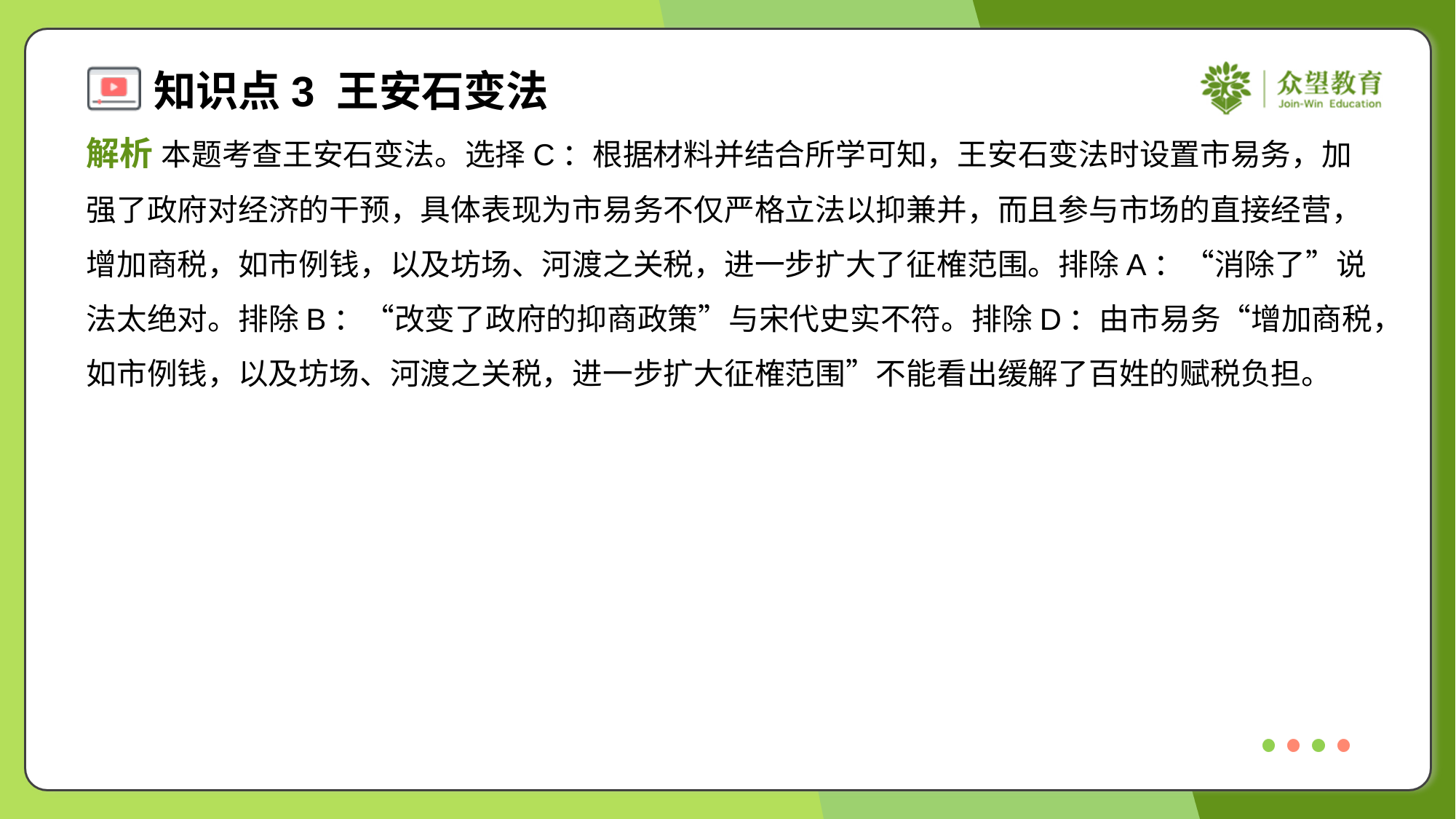

解析 本题考查王安石变法。选择C：根据材料并结合所学可知，王安石变法时设置市易务，加
强了政府对经济的干预，具体表现为市易务不仅严格立法以抑兼并，而且参与市场的直接经营，
增加商税，如市例钱，以及坊场、河渡之关税，进一步扩大了征榷范围。排除A：“消除了”说
法太绝对。排除B：“改变了政府的抑商政策”与宋代史实不符。排除D：由市易务“增加商税，
如市例钱，以及坊场、河渡之关税，进一步扩大征榷范围”不能看出缓解了百姓的赋税负担。